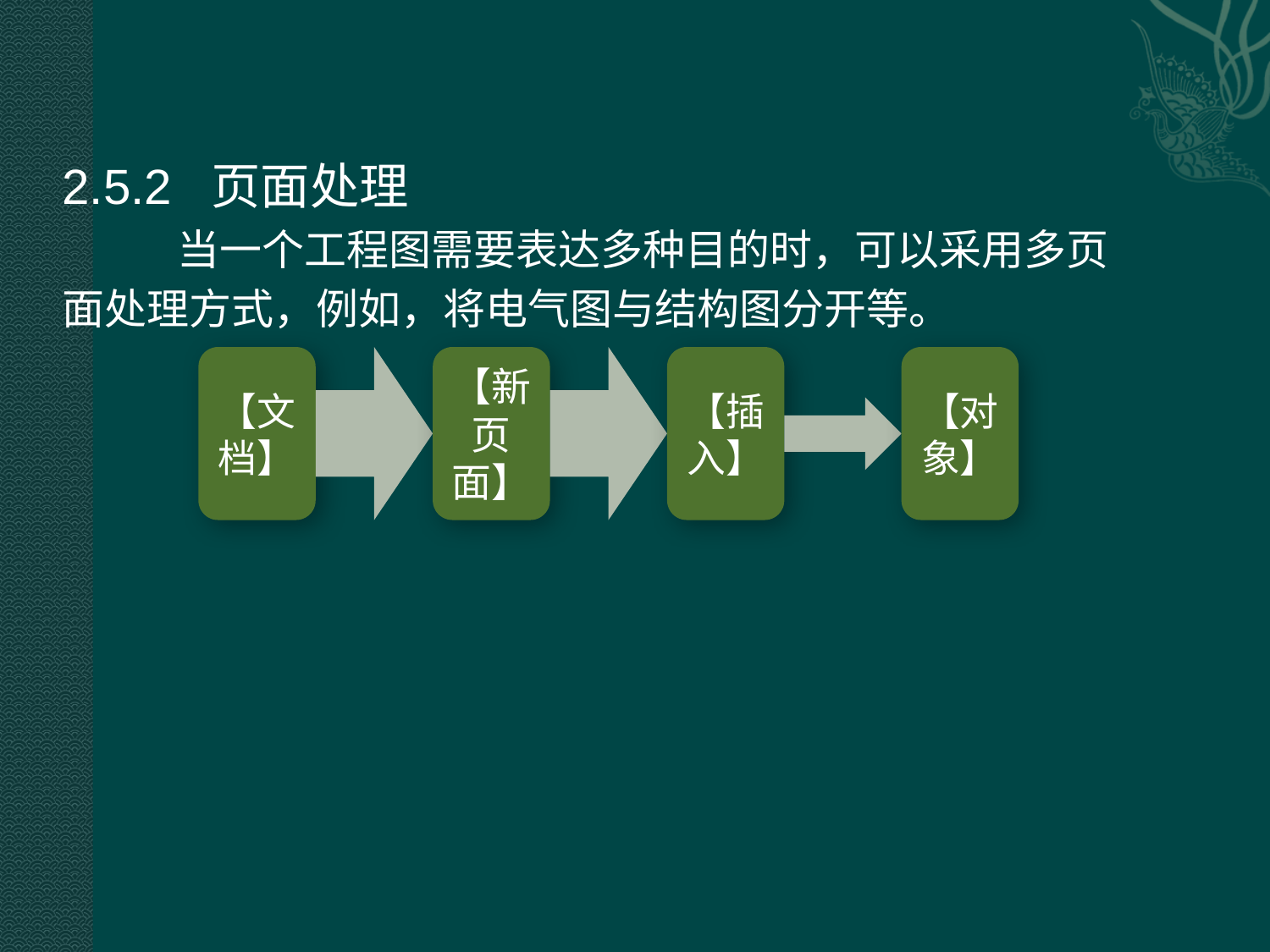

2.5.2  页面处理
           当一个工程图需要表达多种目的时，可以采用多页
面处理方式，例如，将电气图与结构图分开等。

【文档】
【新页面】
【插入】
【对象】